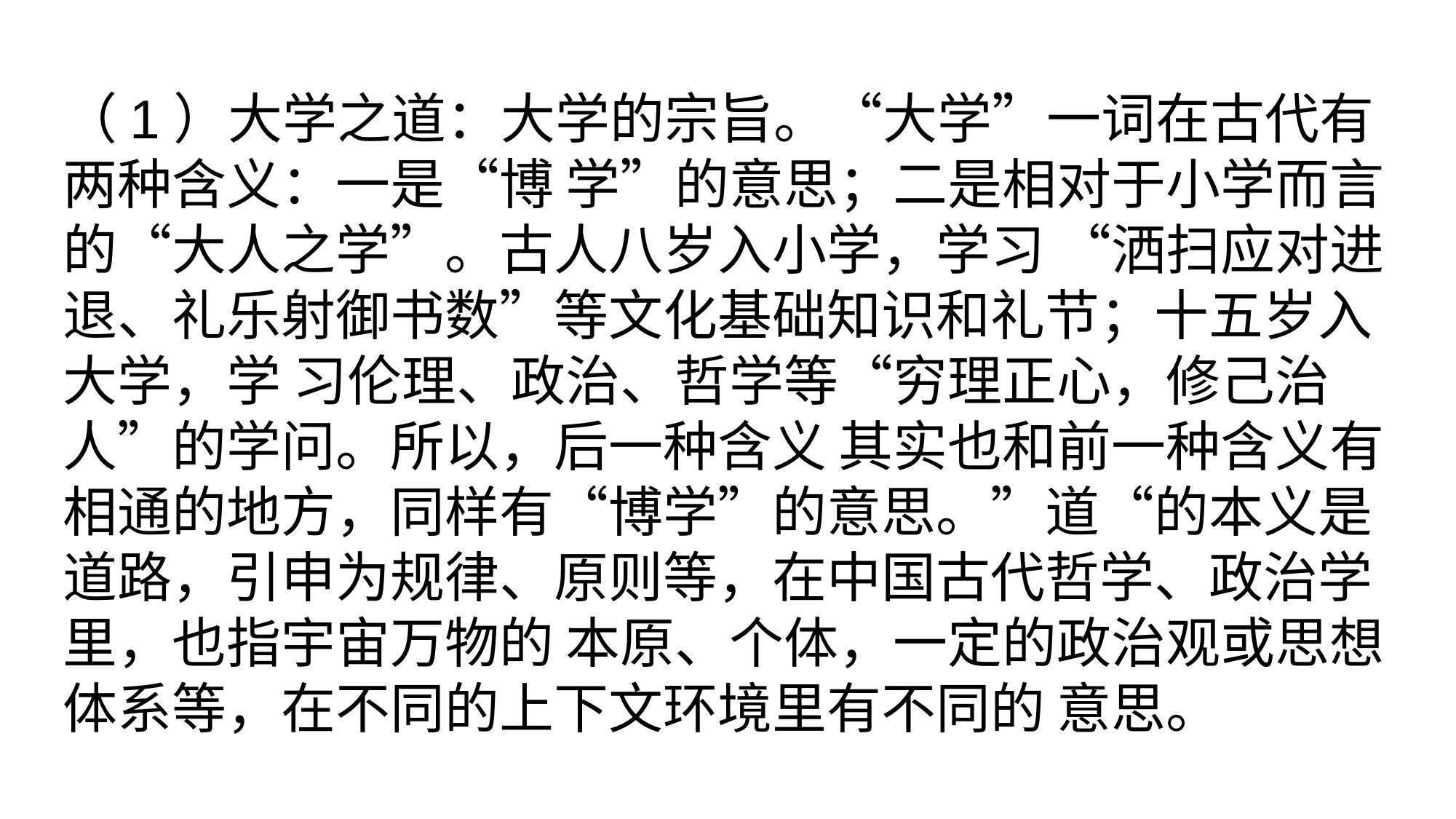

（1）大学之道：大学的宗旨。“大学”一词在古代有两种含义：一是“博 学”的意思；二是相对于小学而言的“大人之学”。古人八岁入小学，学习 “洒扫应对进退、礼乐射御书数”等文化基础知识和礼节；十五岁入大学，学 习伦理、政治、哲学等“穷理正心，修己治人”的学问。所以，后一种含义 其实也和前一种含义有相通的地方，同样有“博学”的意思。”道“的本义是 道路，引申为规律、原则等，在中国古代哲学、政治学里，也指宇宙万物的 本原、个体，一定的政治观或思想体系等，在不同的上下文环境里有不同的 意思。